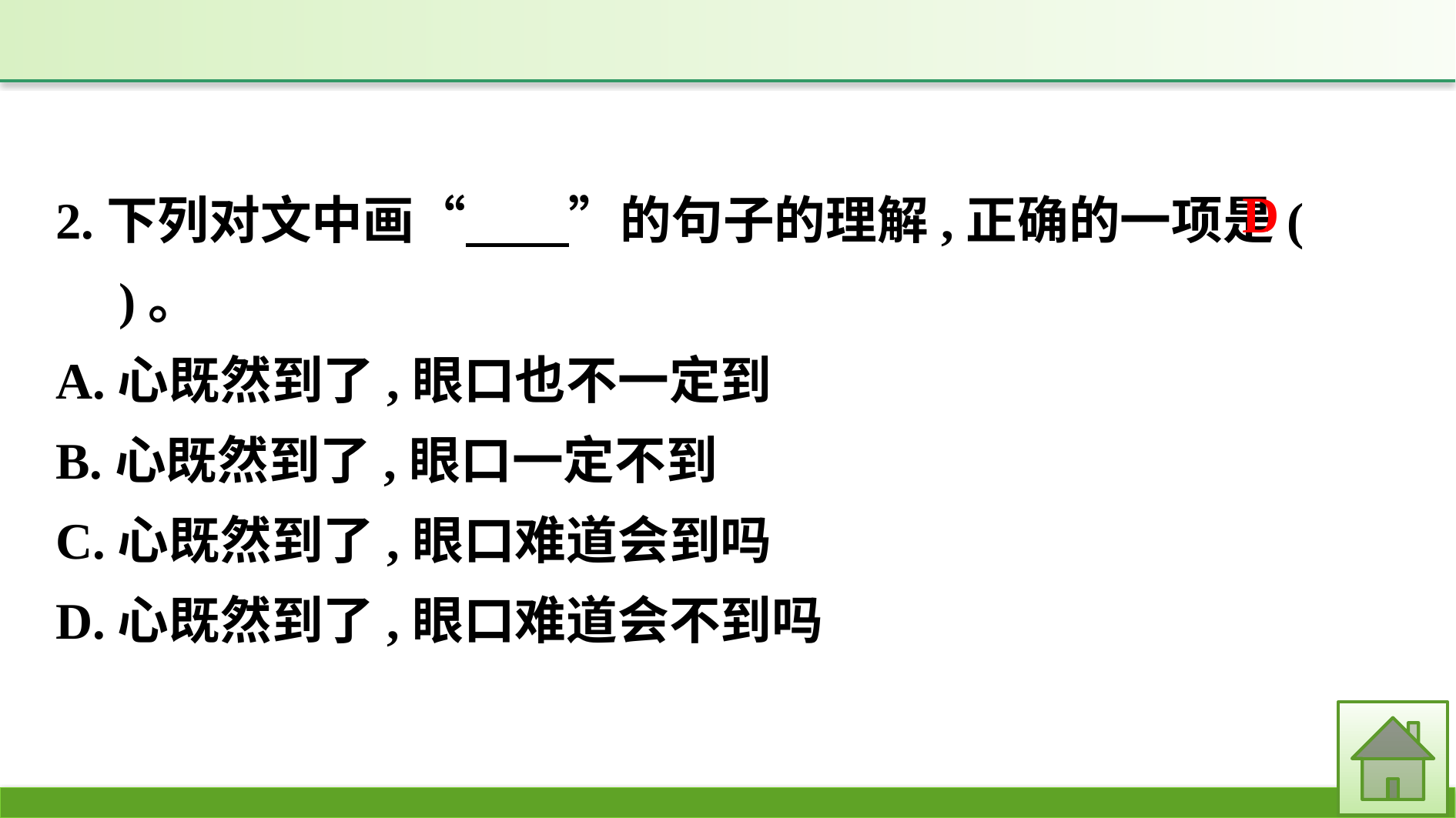

2.下列对文中画“　　”的句子的理解,正确的一项是(　　)。
A.心既然到了,眼口也不一定到
B.心既然到了,眼口一定不到
C.心既然到了,眼口难道会到吗
D.心既然到了,眼口难道会不到吗
D